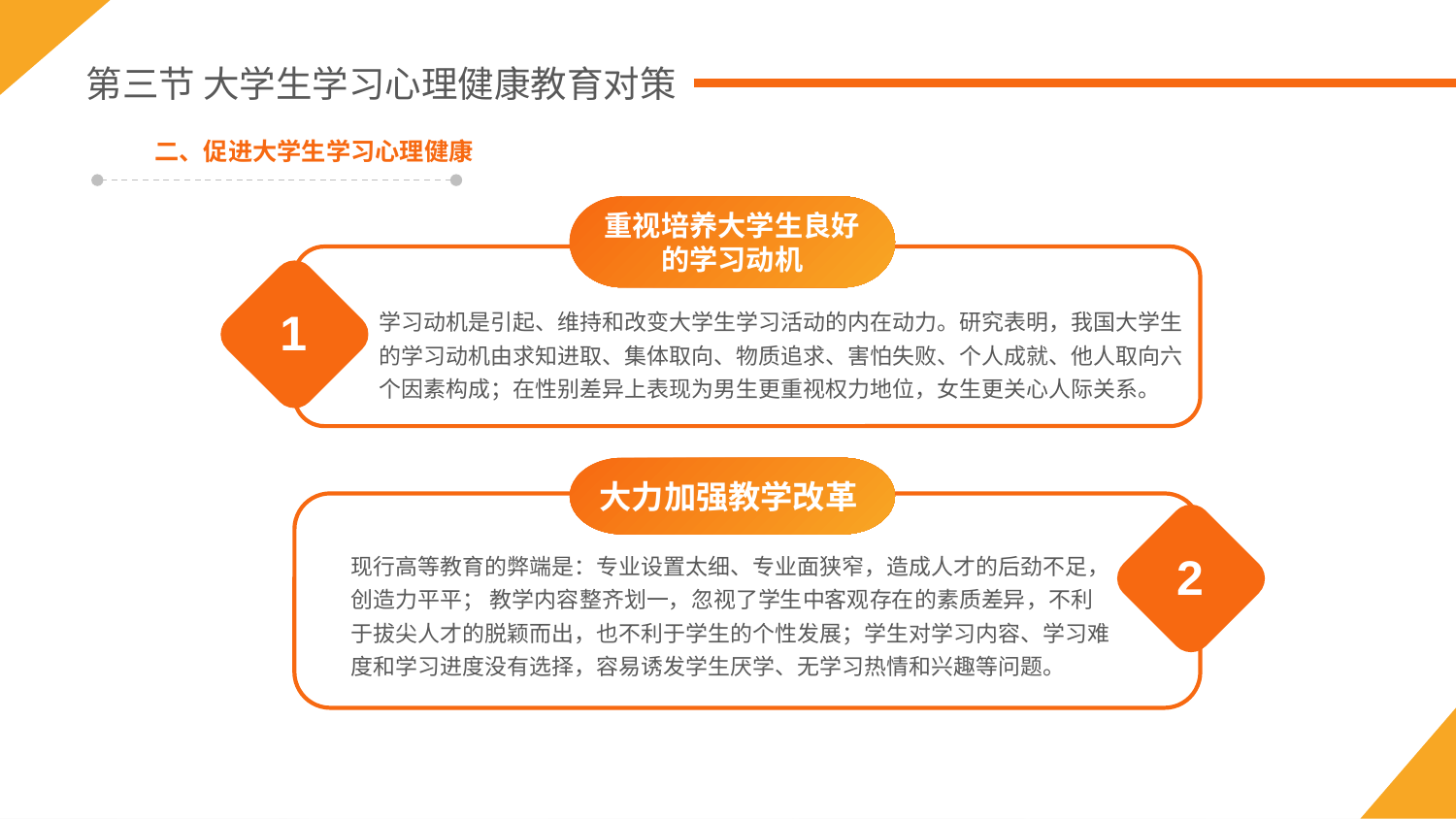

第三节 大学生学习心理健康教育对策
二、促进大学生学习心理健康
重视培养大学生良好的学习动机

学习动机是引起、维持和改变大学生学习活动的内在动力。研究表明，我国大学生的学习动机由求知进取、集体取向、物质追求、害怕失败、个人成就、他人取向六个因素构成；在性别差异上表现为男生更重视权力地位，女生更关心人际关系。
1
大力加强教学改革

现行高等教育的弊端是：专业设置太细、专业面狭窄，造成人才的后劲不足，创造力平平； 教学内容整齐划一，忽视了学生中客观存在的素质差异，不利于拔尖人才的脱颖而出，也不利于学生的个性发展；学生对学习内容、学习难度和学习进度没有选择，容易诱发学生厌学、无学习热情和兴趣等问题。
2